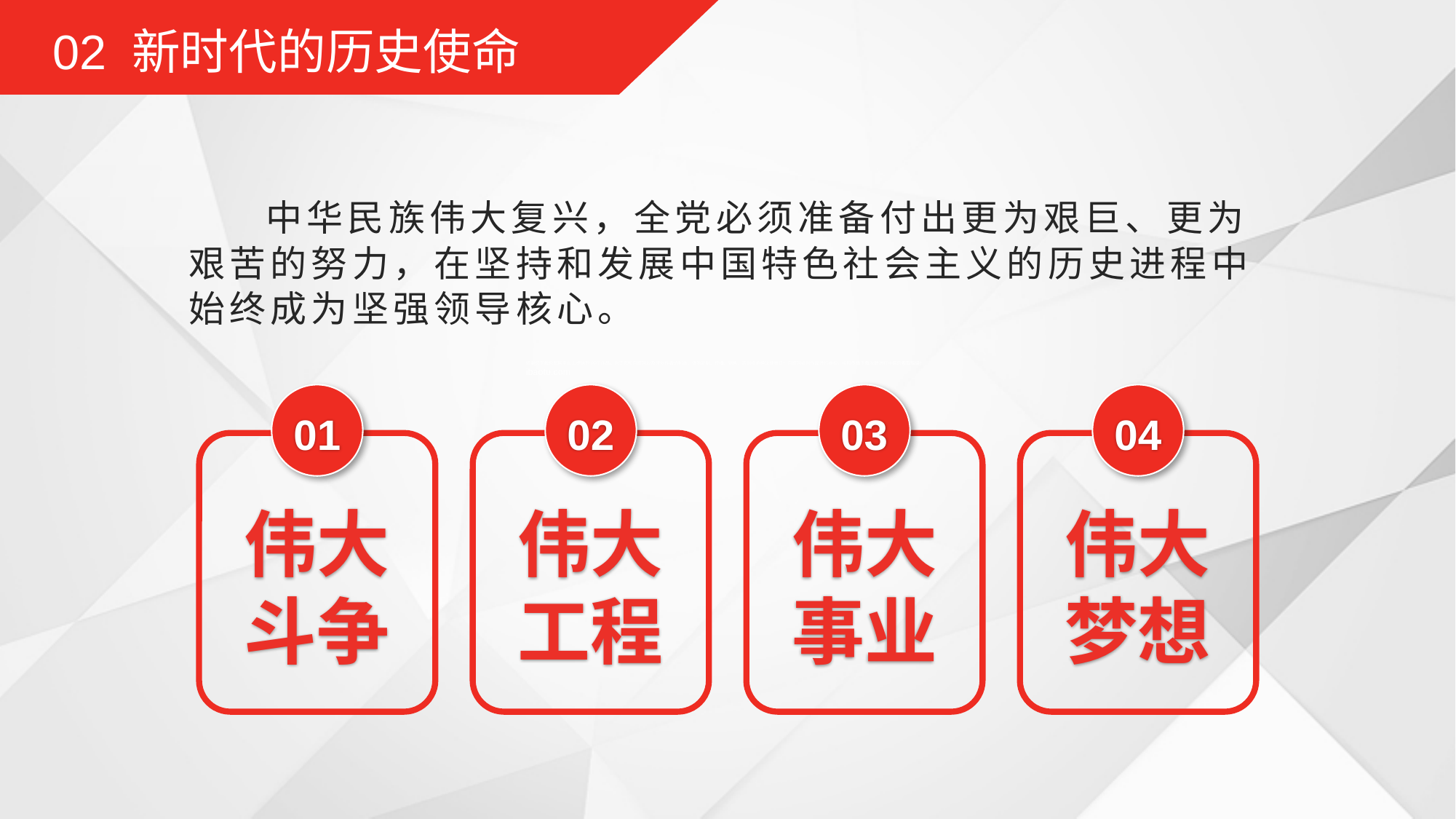

02 新时代的历史使命
中华民族伟大复兴，全党必须准备付出更为艰巨、更为艰苦的努力，在坚持和发展中国特色社会主义的历史进程中始终成为坚强领导核心。

01

伟大斗争

02

伟大工程

03

伟大事业

04

伟大梦想